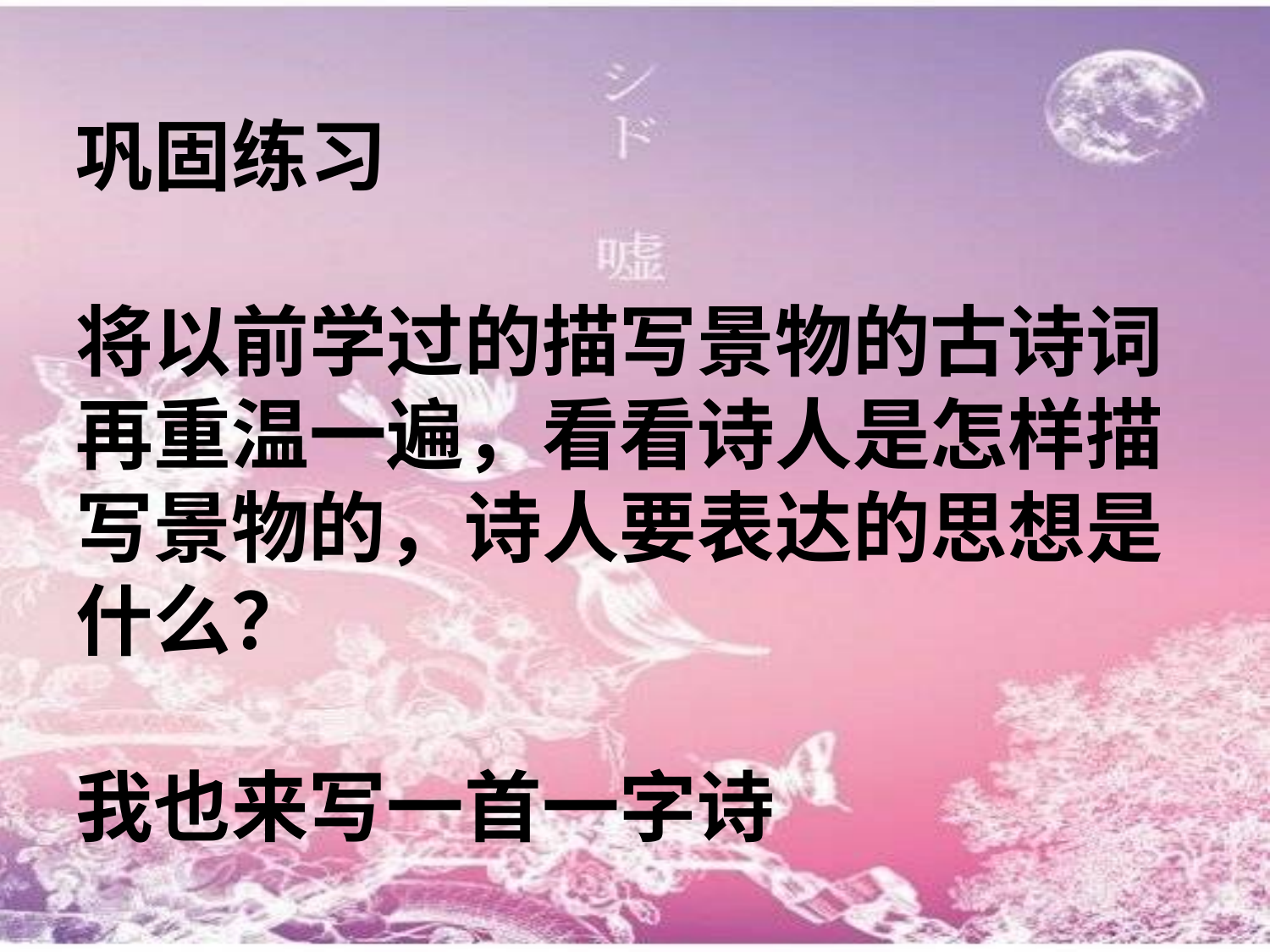

# 巩固练习 将以前学过的描写景物的古诗词再重温一遍，看看诗人是怎样描写景物的，诗人要表达的思想是什么？ 我也来写一首一字诗